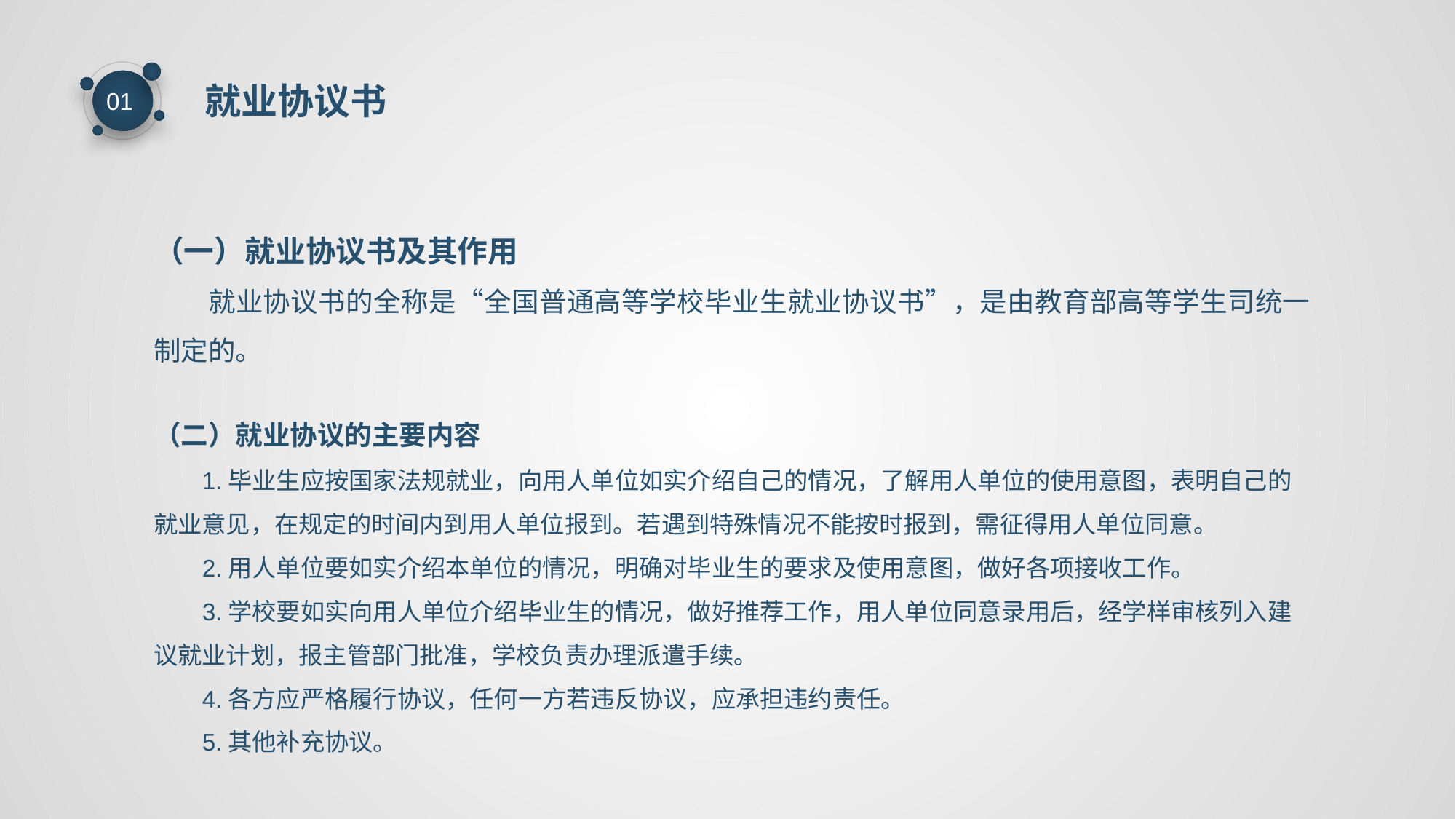

就业协议书
01
（一）就业协议书及其作用
就业协议书的全称是“全国普通高等学校毕业生就业协议书”，是由教育部高等学生司统一制定的。
（二）就业协议的主要内容
1.毕业生应按国家法规就业，向用人单位如实介绍自己的情况，了解用人单位的使用意图，表明自己的就业意见，在规定的时间内到用人单位报到。若遇到特殊情况不能按时报到，需征得用人单位同意。
2.用人单位要如实介绍本单位的情况，明确对毕业生的要求及使用意图，做好各项接收工作。
3.学校要如实向用人单位介绍毕业生的情况，做好推荐工作，用人单位同意录用后，经学样审核列入建议就业计划，报主管部门批准，学校负责办理派遣手续。
4.各方应严格履行协议，任何一方若违反协议，应承担违约责任。
5.其他补充协议。